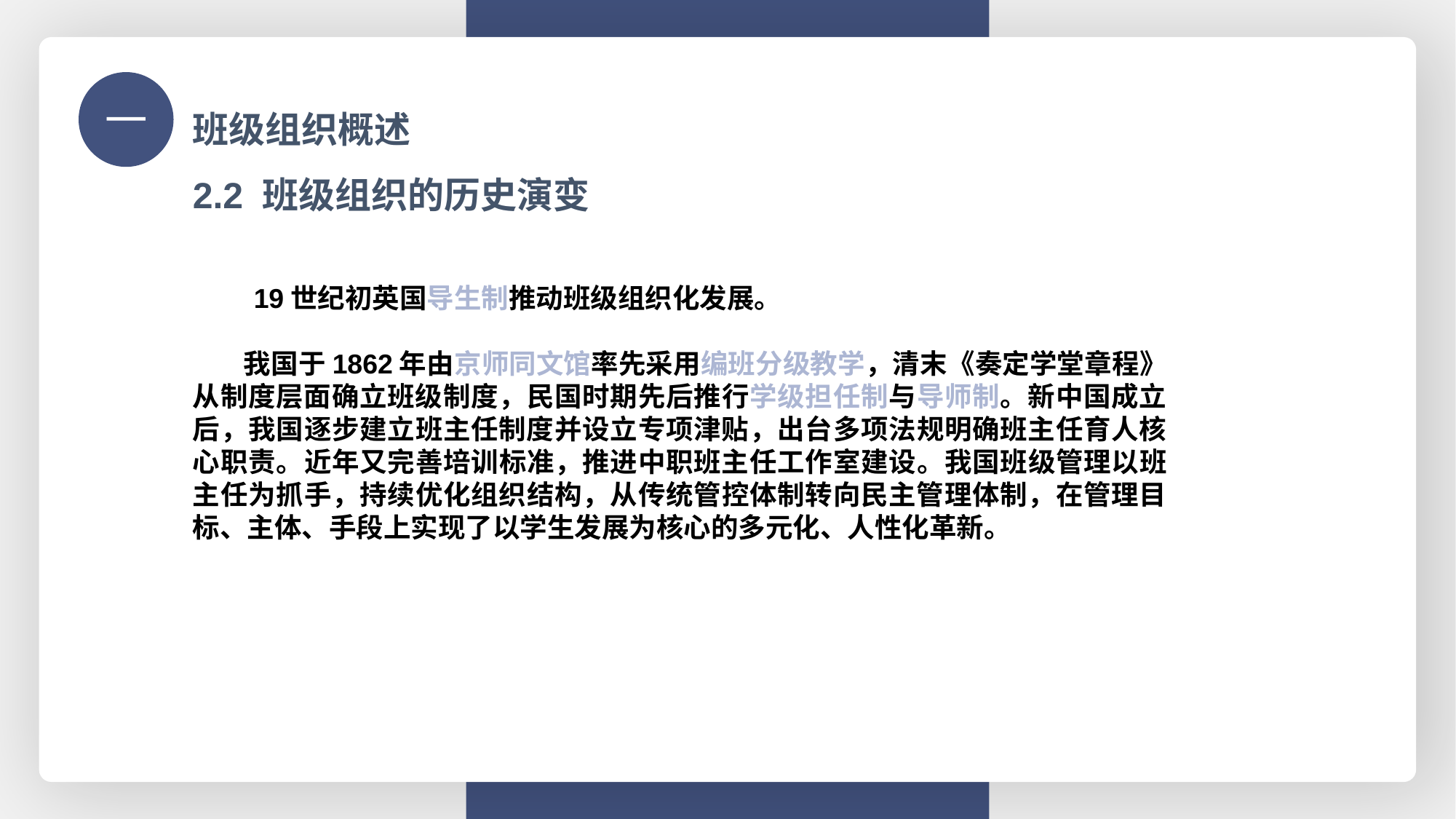

班级组织概述
一
2.2 班级组织的历史演变
        19世纪初英国导生制推动班级组织化发展。

       我国于1862年由京师同文馆率先采用编班分级教学，清末《奏定学堂章程》从制度层面确立班级制度，民国时期先后推行学级担任制与导师制。新中国成立后，我国逐步建立班主任制度并设立专项津贴，出台多项法规明确班主任育人核心职责。近年又完善培训标准，推进中职班主任工作室建设。我国班级管理以班主任为抓手，持续优化组织结构，从传统管控体制转向民主管理体制，在管理目标、主体、手段上实现了以学生发展为核心的多元化、人性化革新。